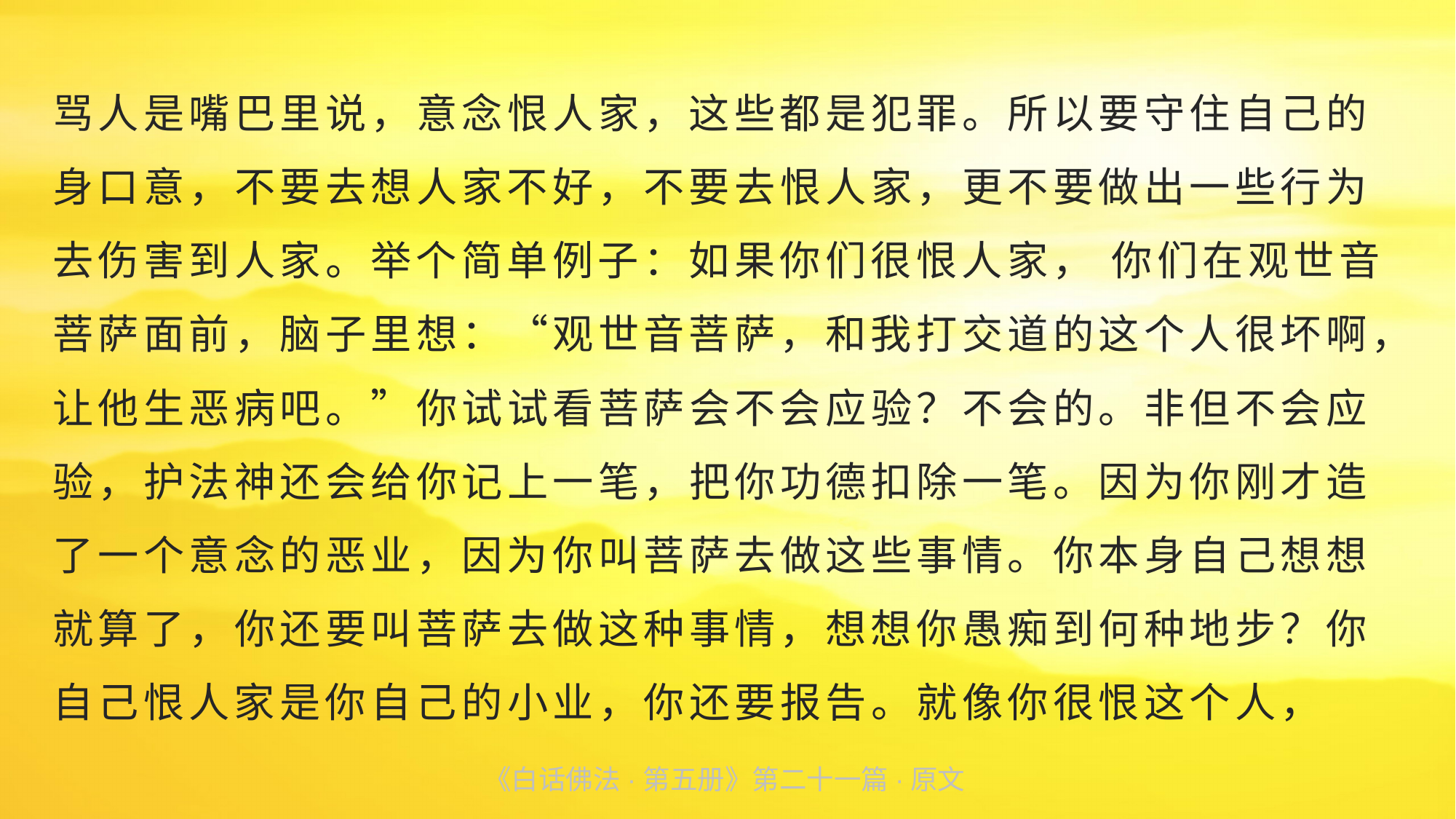

骂人是嘴巴里说，意念恨人家，这些都是犯罪。所以要守住自己的身口意，不要去想人家不好，不要去恨人家，更不要做出一些行为去伤害到人家。举个简单例子：如果你们很恨人家， 你们在观世音菩萨面前，脑子里想：“观世音菩萨，和我打交道的这个人很坏啊，让他生恶病吧。”你试试看菩萨会不会应验？不会的。非但不会应验，护法神还会给你记上一笔，把你功德扣除一笔。因为你刚才造了一个意念的恶业，因为你叫菩萨去做这些事情。你本身自己想想就算了，你还要叫菩萨去做这种事情，想想你愚痴到何种地步？你自己恨人家是你自己的小业，你还要报告。就像你很恨这个人，
《白话佛法·第五册》第二十一篇·原文